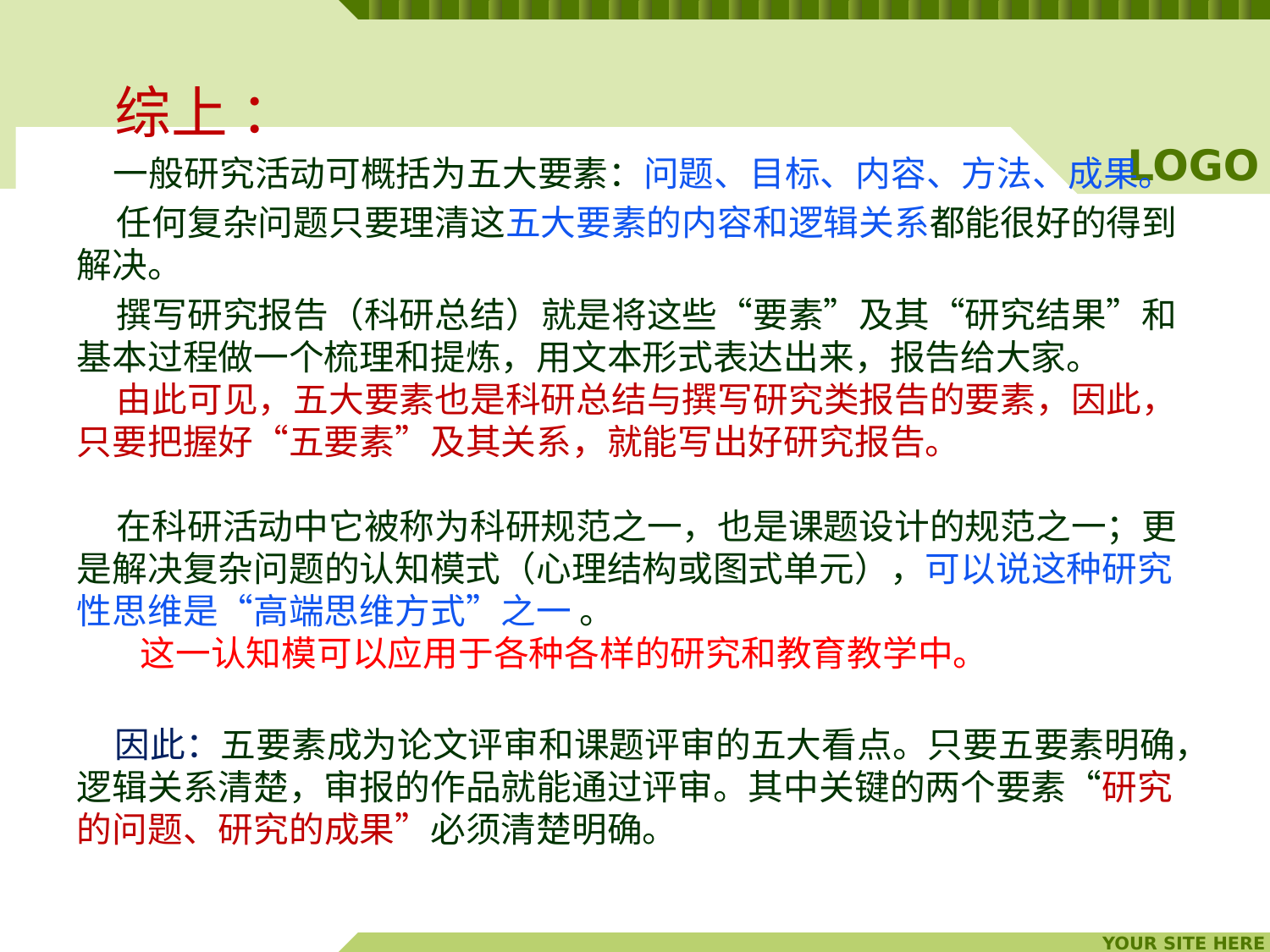

综上 ：
    一般研究活动可概括为五大要素：问题、目标、内容、方法、成果。
    任何复杂问题只要理清这五大要素的内容和逻辑关系都能很好的得到解决。
    撰写研究报告（科研总结）就是将这些“要素”及其“研究结果”和基本过程做一个梳理和提炼，用文本形式表达出来，报告给大家。
    由此可见，五大要素也是科研总结与撰写研究类报告的要素，因此，只要把握好“五要素”及其关系，就能写出好研究报告。

    在科研活动中它被称为科研规范之一，也是课题设计的规范之一；更是解决复杂问题的认知模式（心理结构或图式单元），可以说这种研究性思维是“高端思维方式”之一 。
       这一认知模可以应用于各种各样的研究和教育教学中。

    因此：五要素成为论文评审和课题评审的五大看点。只要五要素明确，逻辑关系清楚，审报的作品就能通过评审。其中关键的两个要素“研究的问题、研究的成果”必须清楚明确。